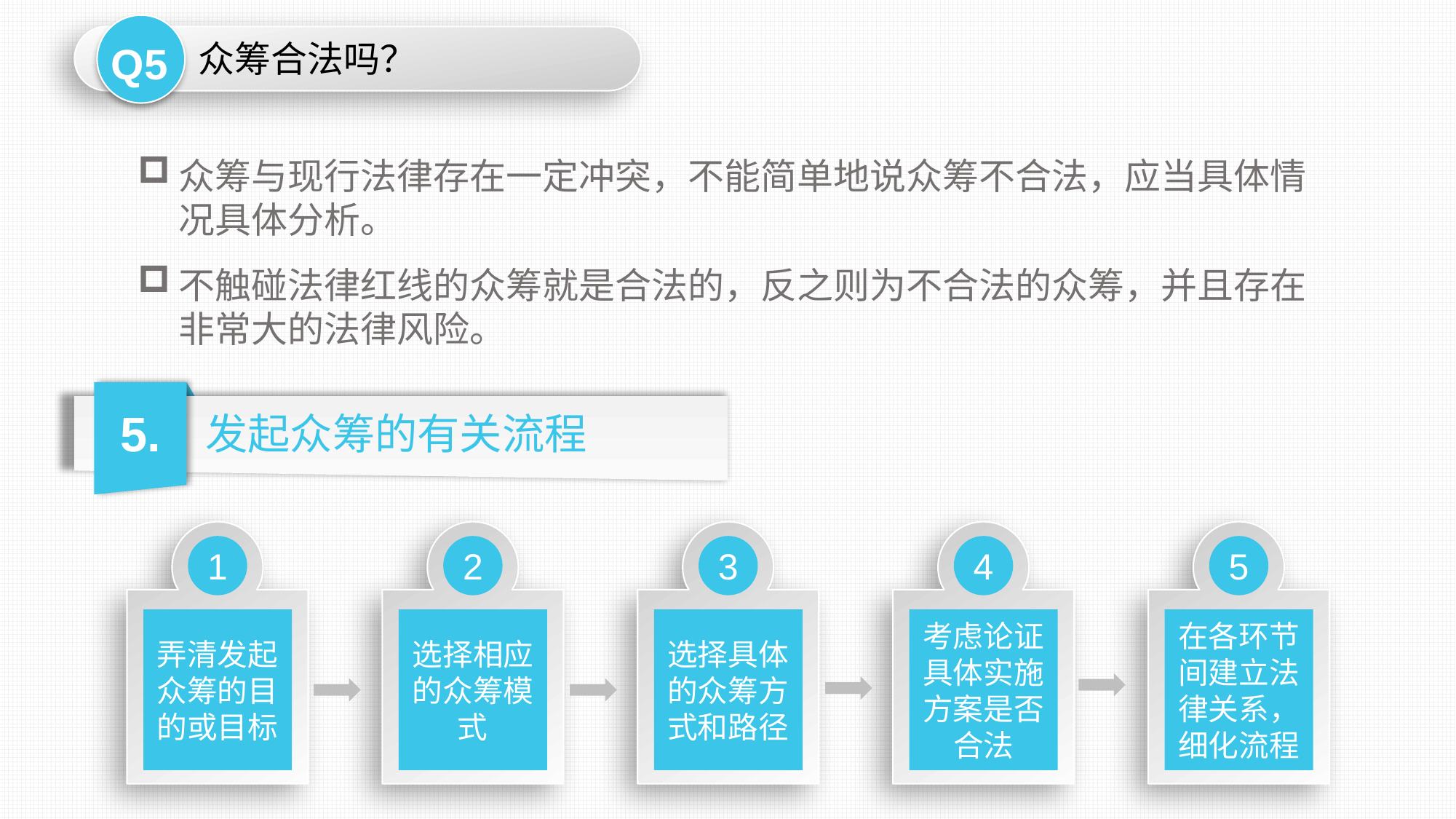

Q5

众筹合法吗？
众筹与现行法律存在一定冲突，不能简单地说众筹不合法，应当具体情况具体分析。

不触碰法律红线的众筹就是合法的，反之则为不合法的众筹，并且存在非常大的法律风险。

5.
发起众筹的有关流程

1
弄清发起众筹的目的或目标

2
选择相应的众筹模式

3
选择具体的众筹方式和路径

4
考虑论证具体实施方案是否合法

5
在各环节间建立法律关系，细化流程